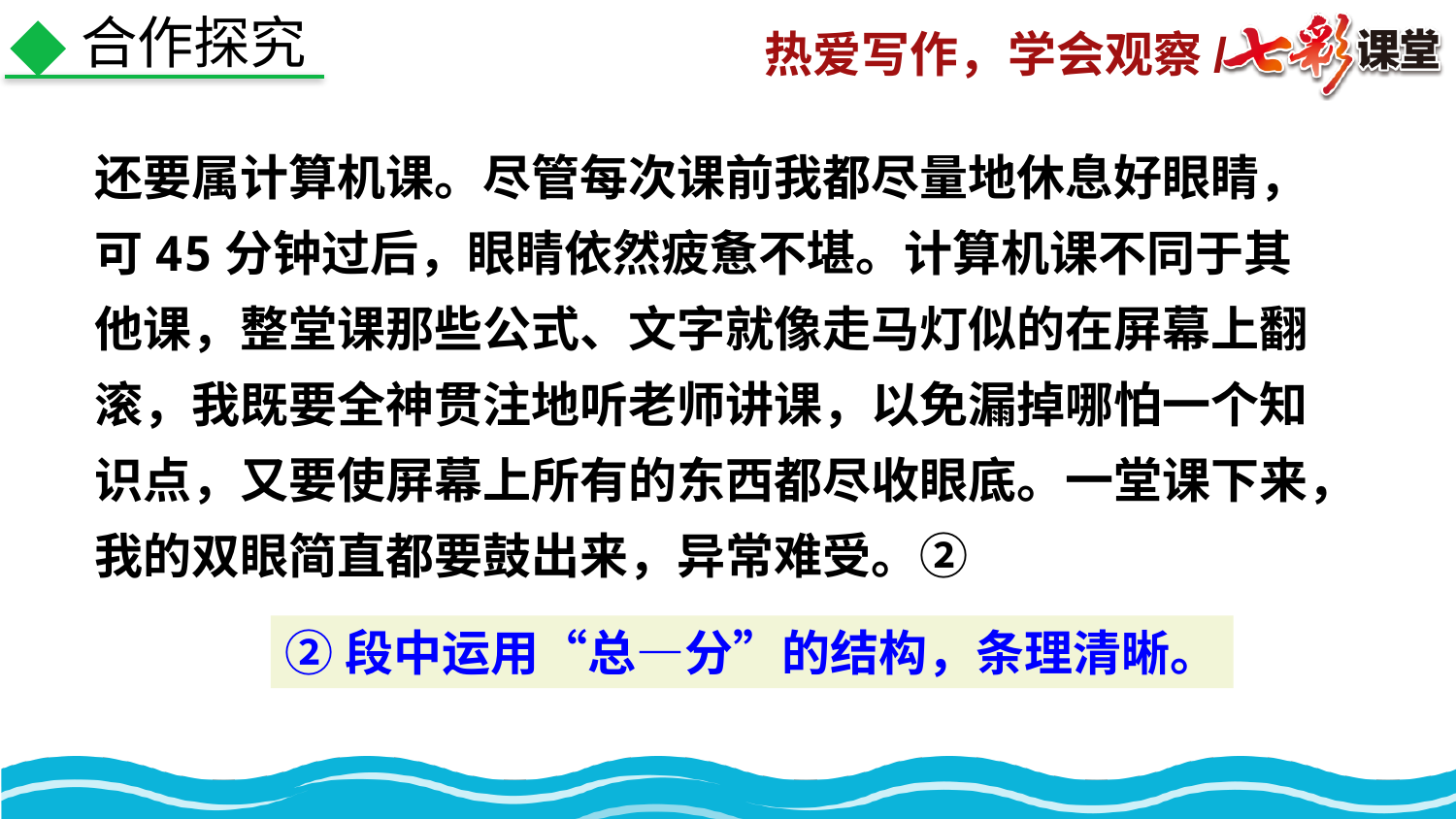

合作探究

还要属计算机课。尽管每次课前我都尽量地休息好眼睛，可45分钟过后，眼睛依然疲惫不堪。计算机课不同于其他课，整堂课那些公式、文字就像走马灯似的在屏幕上翻滚，我既要全神贯注地听老师讲课，以免漏掉哪怕一个知识点，又要使屏幕上所有的东西都尽收眼底。一堂课下来，我的双眼简直都要鼓出来，异常难受。②
②段中运用“总—分”的结构，条理清晰。